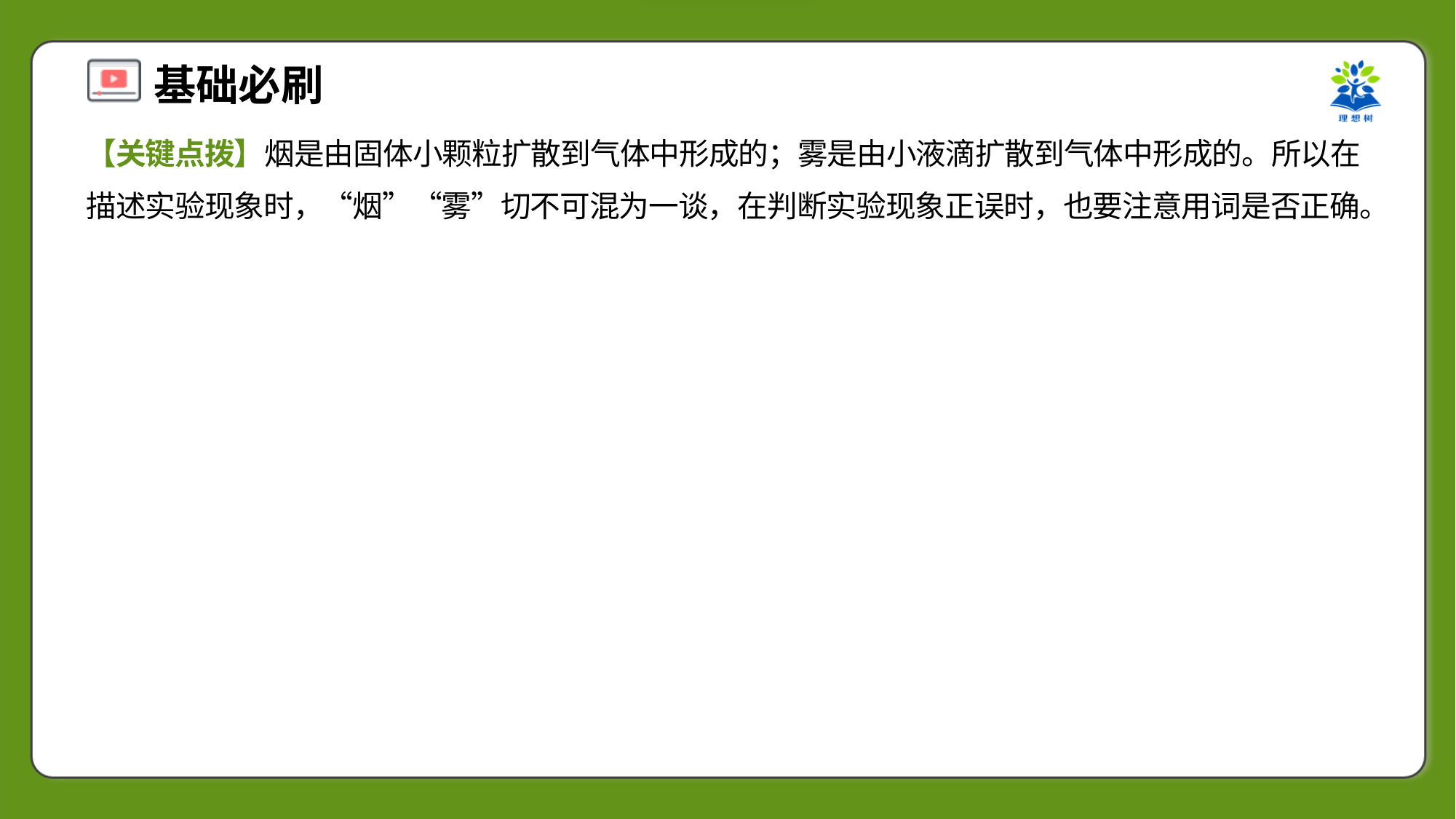

【关键点拨】烟是由固体小颗粒扩散到气体中形成的；雾是由小液滴扩散到气体中形成的。所以在
描述实验现象时，“烟”“雾”切不可混为一谈，在判断实验现象正误时，也要注意用词是否正确。